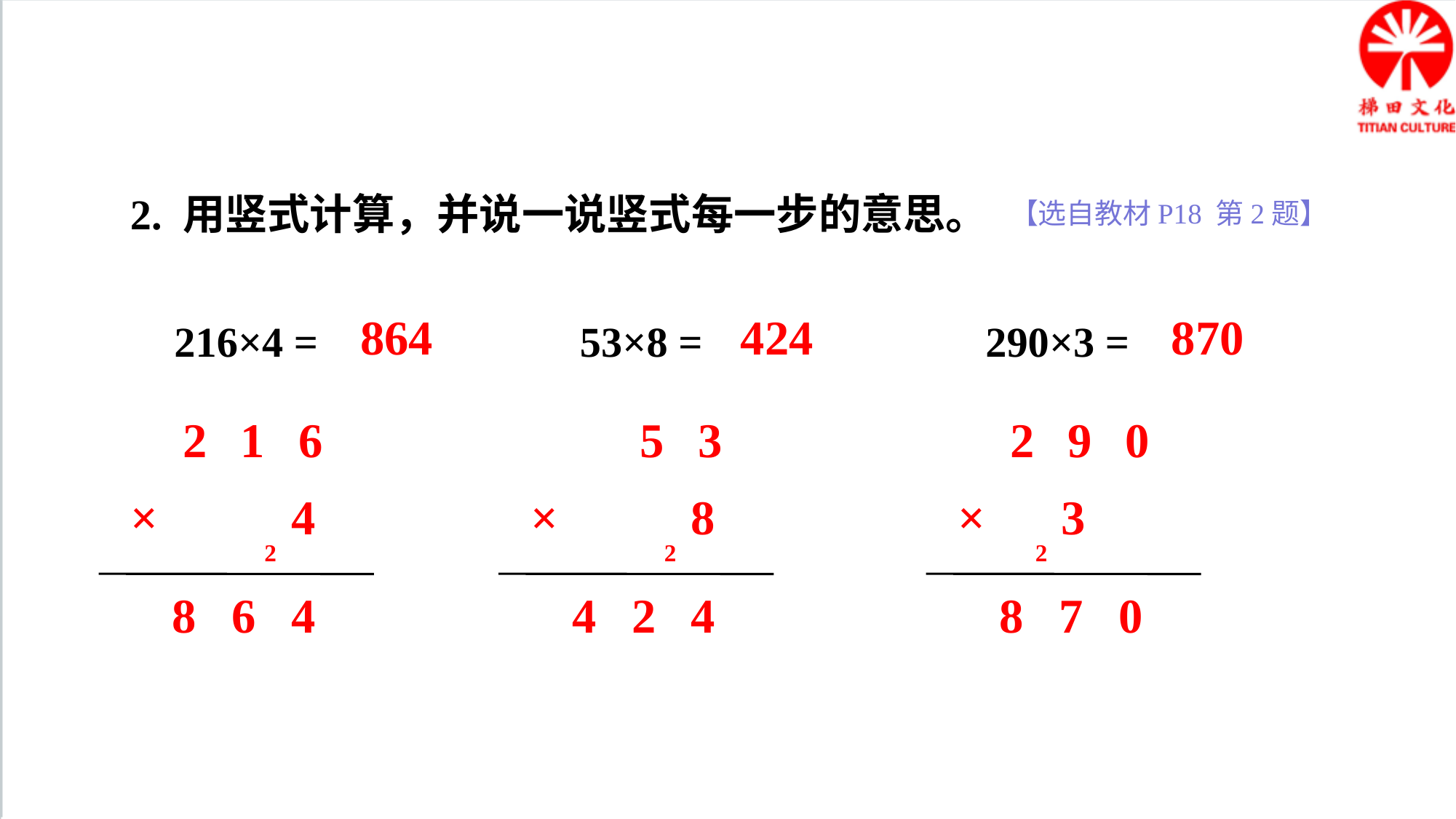

2. 用竖式计算，并说一说竖式每一步的意思。
【选自教材P18 第2题】
216×4 =
53×8 =
290×3 =
864
424
870
2
1
6
×
4
5
3
×
8
2
9
0
×
3
2
2
2
8
6
4
4
2
4
8
7
0